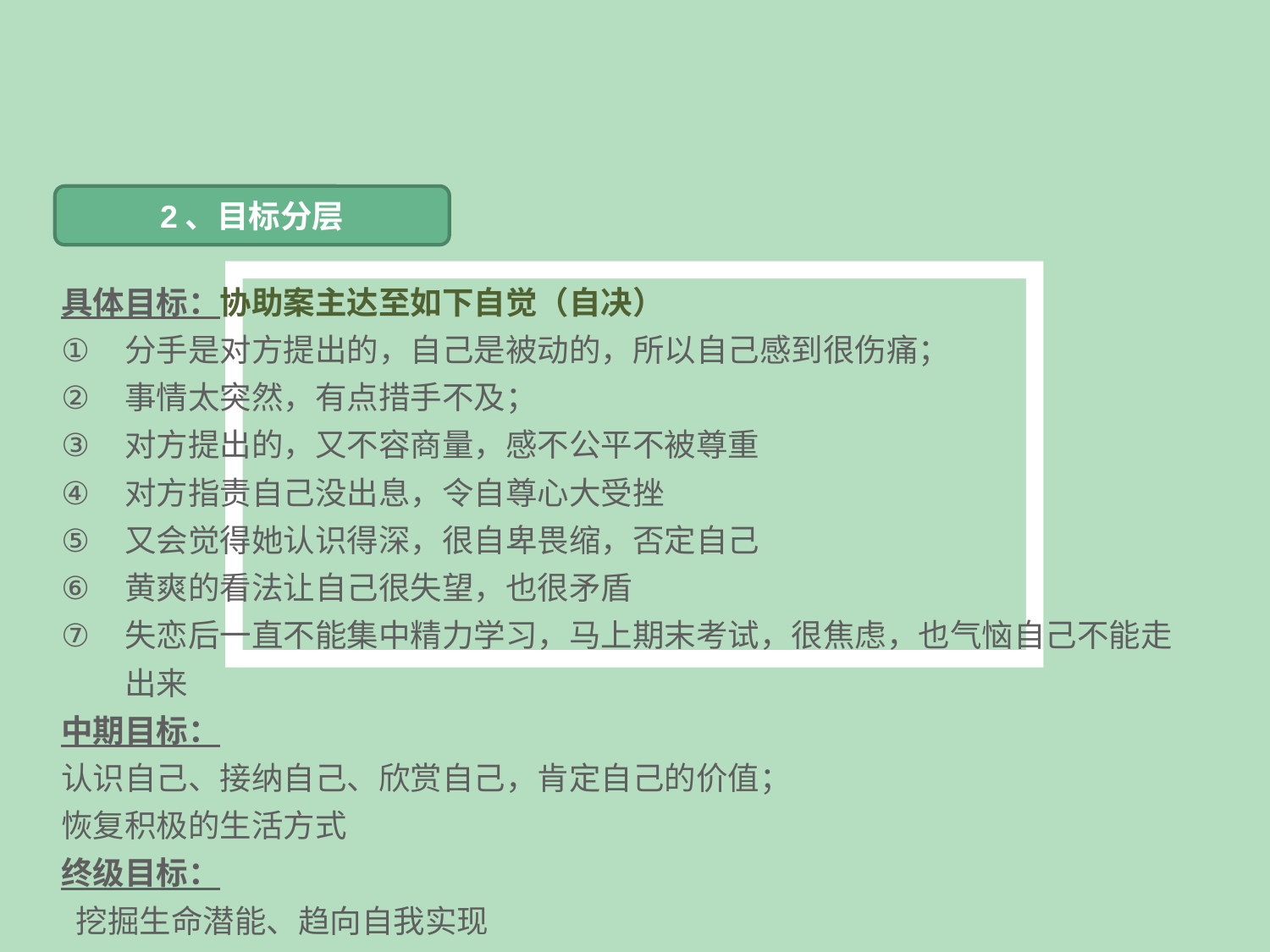

2、目标分层
具体目标：协助案主达至如下自觉（自决）
分手是对方提出的，自己是被动的，所以自己感到很伤痛；
事情太突然，有点措手不及；
对方提出的，又不容商量，感不公平不被尊重
对方指责自己没出息，令自尊心大受挫
又会觉得她认识得深，很自卑畏缩，否定自己
黄爽的看法让自己很失望，也很矛盾
失恋后一直不能集中精力学习，马上期末考试，很焦虑，也气恼自己不能走出来
中期目标：
认识自己、接纳自己、欣赏自己，肯定自己的价值；
恢复积极的生活方式
终级目标：
 挖掘生命潜能、趋向自我实现